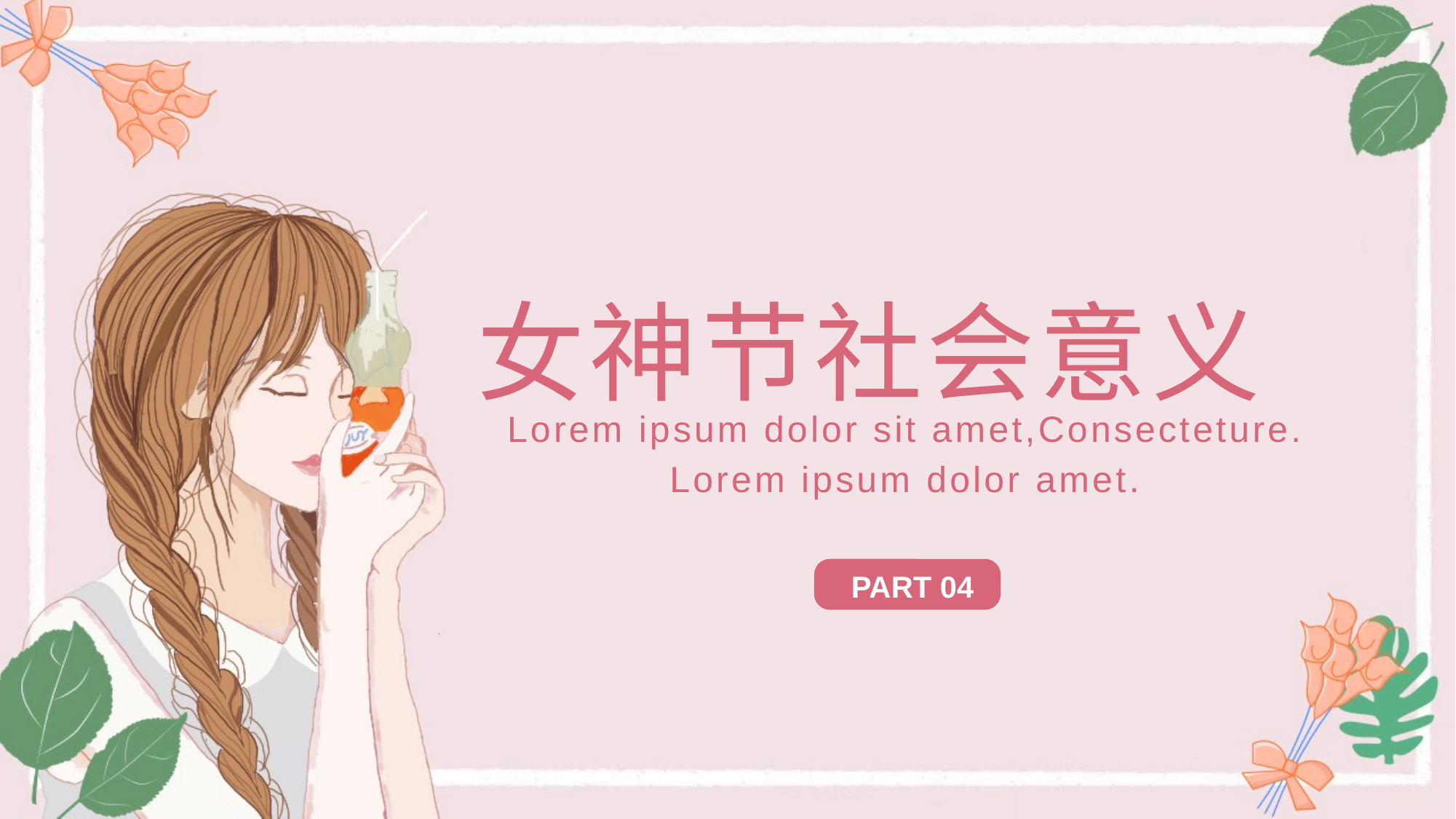

# 女神节社会意义
Lorem ipsum dolor sit amet,Consecteture.
Lorem ipsum dolor amet.

PART 04